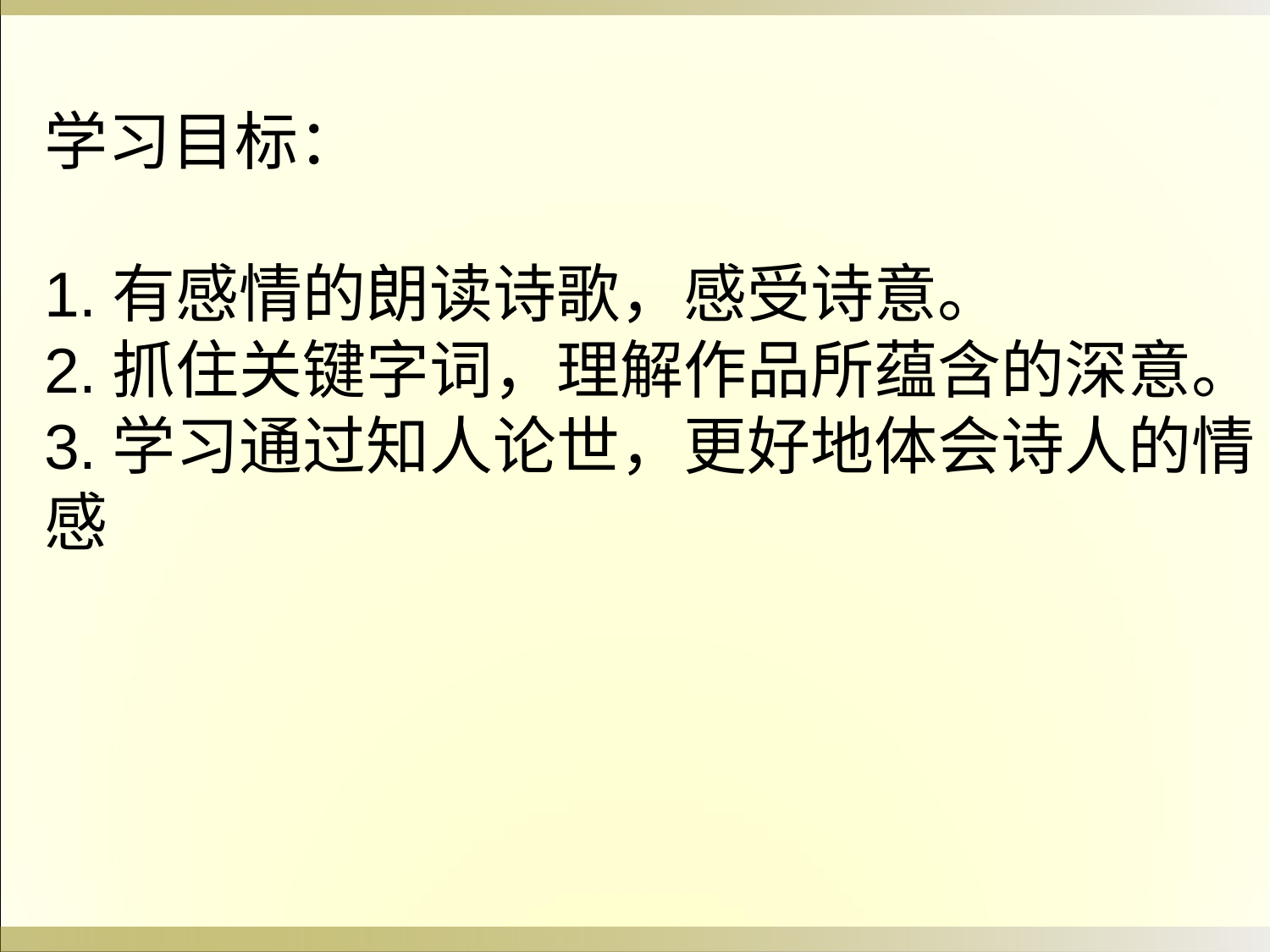

学习目标：

1.有感情的朗读诗歌，感受诗意。
2.抓住关键字词，理解作品所蕴含的深意。
3.学习通过知人论世，更好地体会诗人的情感